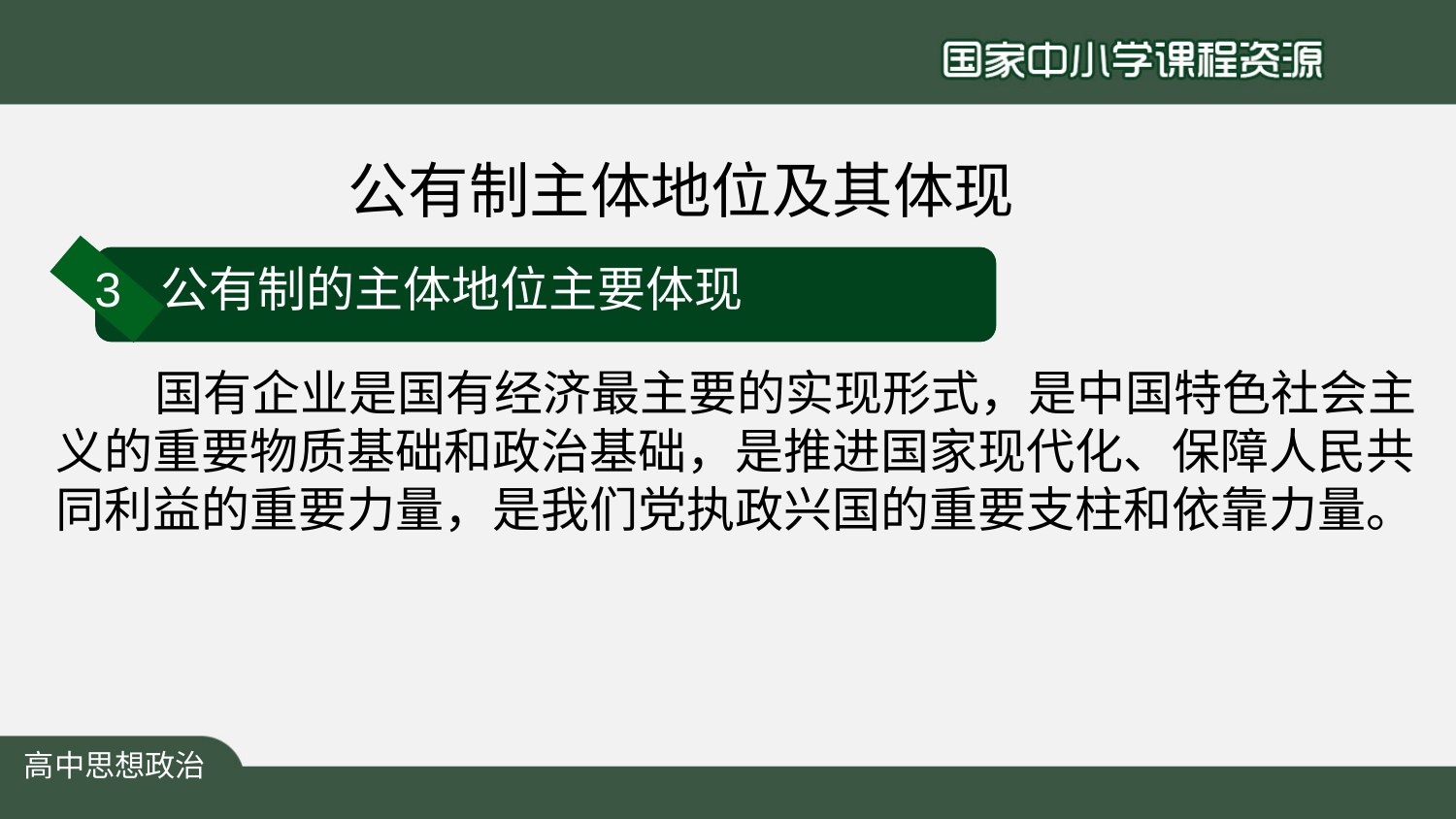

# 公有制主体地位及其体现

3  公有制的主体地位主要体现

        国有企业是国有经济最主要的实现形式，是中国特色社会主义的重要物质基础和政治基础，是推进国家现代化、保障人民共同利益的重要力量，是我们党执政兴国的重要支柱和依靠力量。